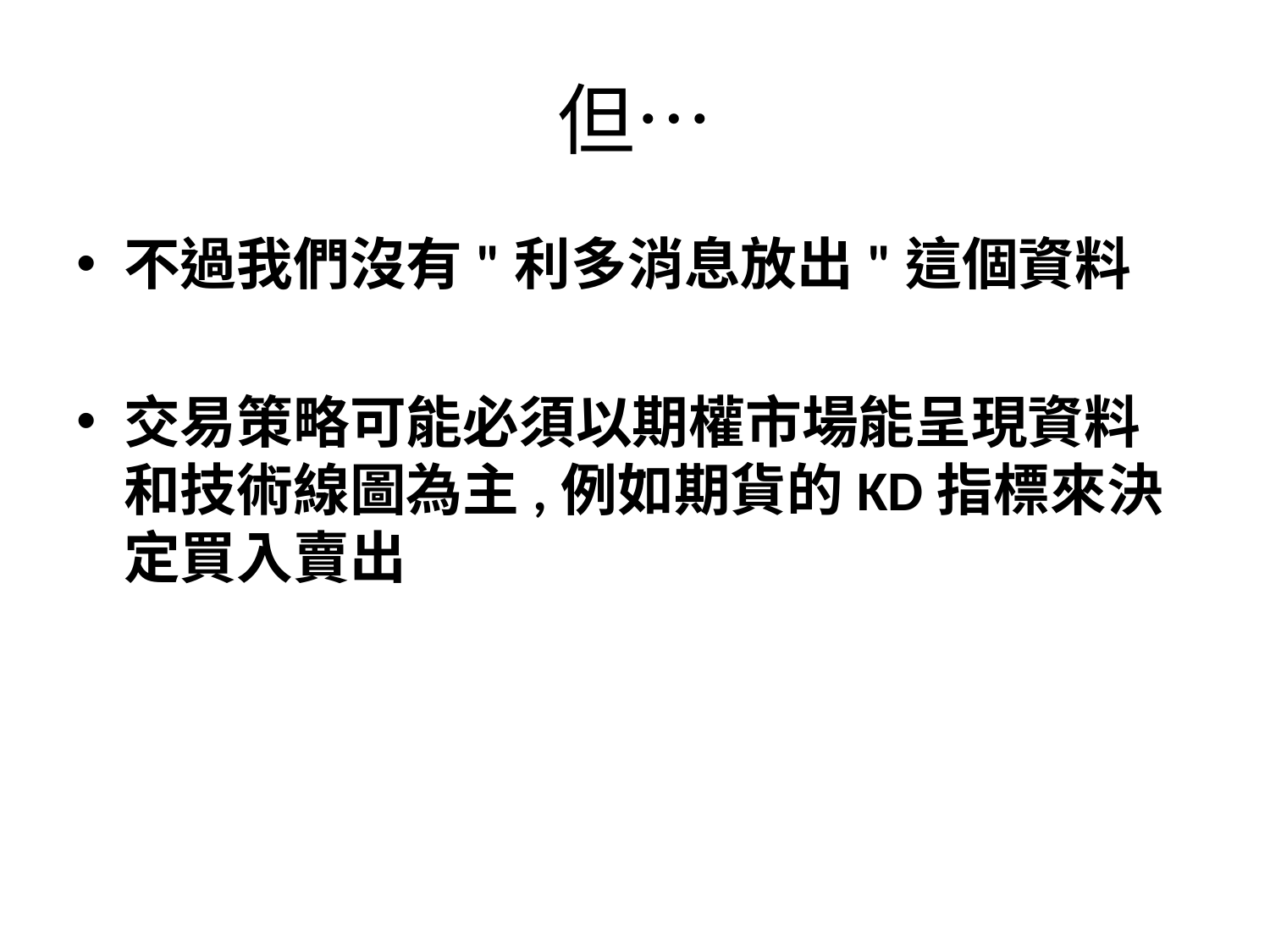

# 但…
不過我們沒有"利多消息放出"這個資料

交易策略可能必須以期權市場能呈現資料和技術線圖為主,例如期貨的KD指標來決定買入賣出